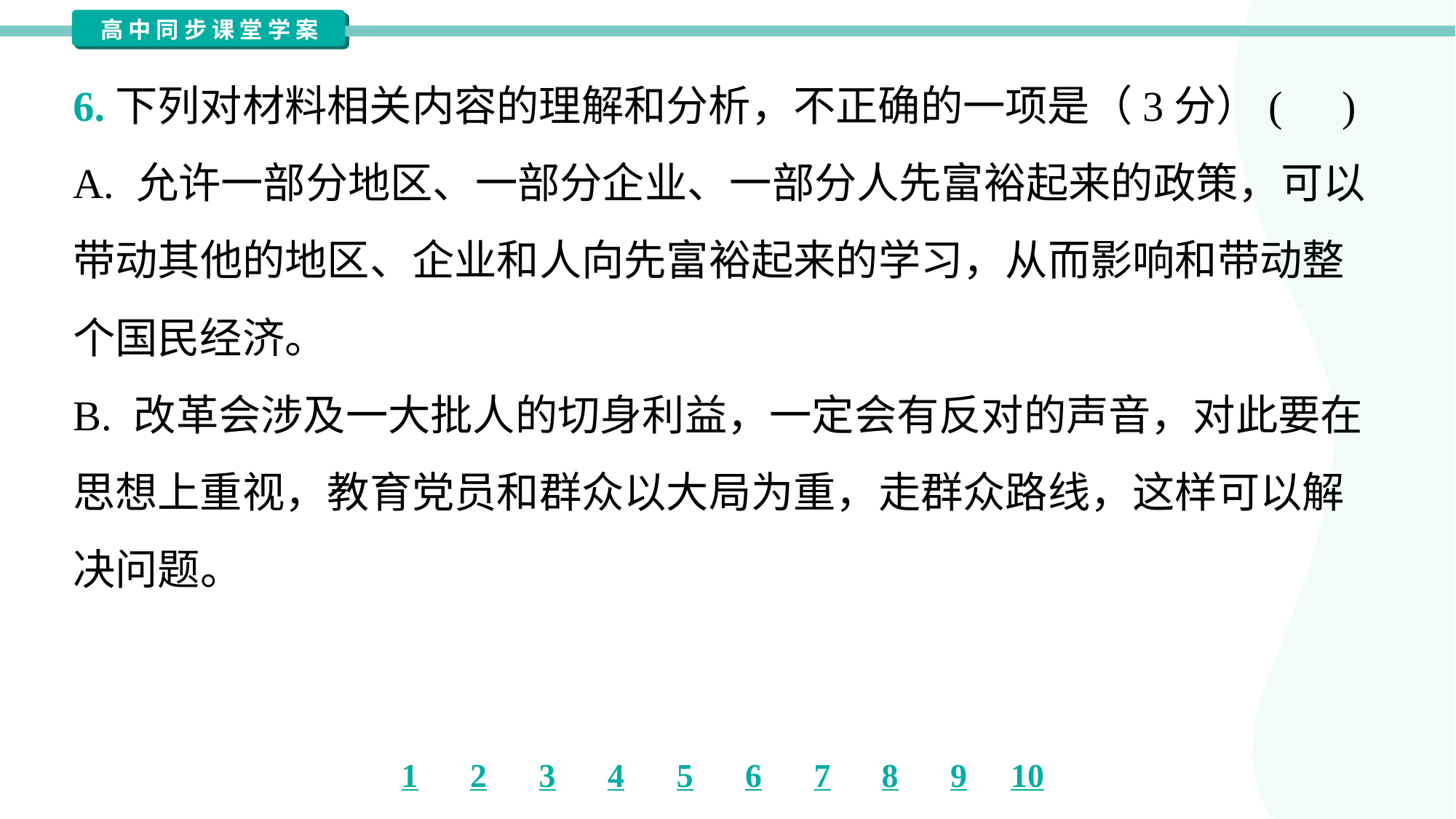

6.下列对材料相关内容的理解和分析，不正确的一项是（3分）(     )
A. 允许一部分地区、一部分企业、一部分人先富裕起来的政策，可以
带动其他的地区、企业和人向先富裕起来的学习，从而影响和带动整
个国民经济。
B. 改革会涉及一大批人的切身利益，一定会有反对的声音，对此要在
思想上重视，教育党员和群众以大局为重，走群众路线，这样可以解
决问题。